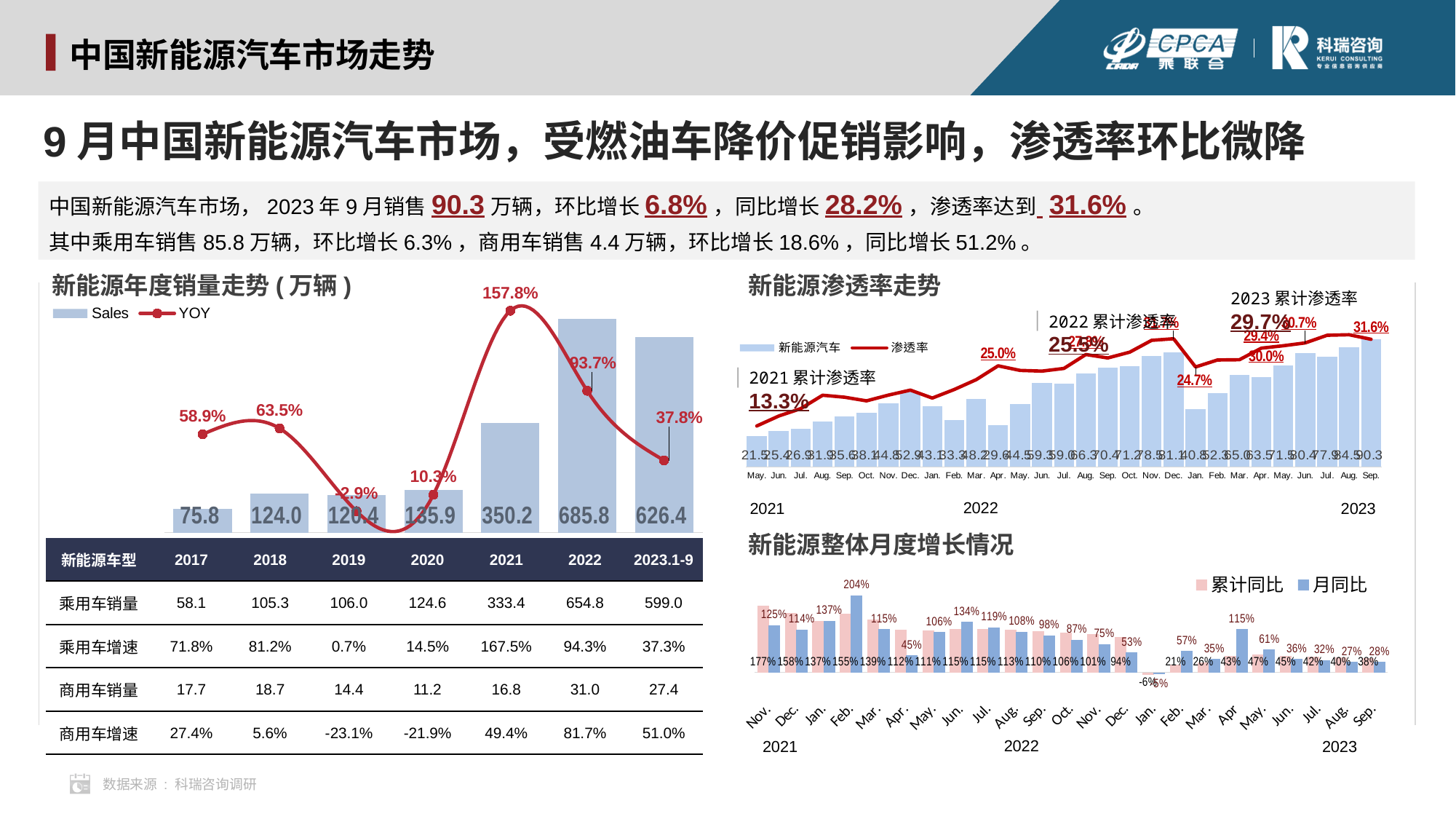

中国新能源汽车市场走势
9月中国新能源汽车市场，受燃油车降价促销影响，渗透率环比微降
中国新能源汽车市场，2023年9月销售90.3万辆，环比增长6.8%，同比增长28.2%，渗透率达到 31.6%。
其中乘用车销售85.8万辆，环比增长6.3%，商用车销售4.4万辆，环比增长18.6%，同比增长51.2%。

### Chart

| Category | Sales | YOY |
|---|---|---|
| 2017 | 75.8369 | 0.5885 |
| 2018 | 123.9933 | 0.635 |
| 2019 | 120.4021 | -0.029 |
| 2020 | 135.8585 | 0.1028 |
| 2021 | 350.2 | 1.578 |
| 2022 | 685.8117 | 0.9366 |
| 2023.1-9 | 626.3939 | 0.3782 |
新能源年度销量走势(万辆)
新能源渗透率走势
2023累计渗透率29.7%
2022累计渗透率25.5%

### Chart

| Category | 新能源汽车 | 渗透率 |
|---|---|---|
| May. | 21.548 | 0.10127267625783644 |
| Jun. | 25.3687 | 0.1258799519081193 |
| Jul. | 26.8788 | 0.14423439134984303 |
| Aug. | 31.9078 | 0.1773797684175533 |
| Sep. | 35.6473 | 0.172450859876571 |
| Oct. | 38.1188 | 0.16340356507048823 |
| Nov. | 44.8174 | 0.17773461279009958 |
| Dec. | 52.947 | 0.19005225566581643 |
| Jan. | 43.1 | 0.170309699263095 |
| Feb. | 33.3 | 0.19157343273170152 |
| Mar. | 48.2 | 0.216 |
| Apr. | 29.5542 | 0.250267803536785 |
| May. | 44.5 | 0.23878999449509258 |
| Jun. | 59.338 | 0.2371345002363832 |
| Jul. | 58.991 | 0.24375862066115772 |
| Aug. | 66.3098 | 0.27822052452132584 |
| Sep. | 70.4254 | 0.2697955235459186 |
| Oct. | 71.1715 | 0.28415372324561633 |
| Nov. | 78.4876 | 0.3133634076647624 |
| Dec. | 81.1032 | 0.317274876733207 |
| Jan. | 40.8001 | 0.24742838845676624 |
| Feb. | 52.3 | 0.26477185954873383 |
| Mar. | 65.0 | 0.26539658837305136 |
| Apr. | 63.5 | 0.294 |
| May. | 71.5 | 0.3 |
| Jun. | 80.4 | 0.307 |
| Jul. | 77.9 | 0.326 |
| Aug. | 84.5 | 0.3272 |
| Sep. | 90.3 | 0.3159 |
2021累计渗透率13.3%
2022
2021
2023
新能源整体月度增长情况
| 新能源车型 | 2017 | 2018 | 2019 | 2020 | 2021 | 2022 | 2023.1-9 |
| --- | --- | --- | --- | --- | --- | --- | --- |
| 乘用车销量 | 58.1 | 105.3 | 106.0 | 124.6 | 333.4 | 654.8 | 599.0 |
| 乘用车增速 | 71.8% | 81.2% | 0.7% | 14.5% | 167.5% | 94.3% | 37.3% |
| 商用车销量 | 17.7 | 18.7 | 14.4 | 11.2 | 16.8 | 31.0 | 27.4 |
| 商用车增速 | 27.4% | 5.6% | -23.1% | -21.9% | 49.4% | 81.7% | 51.0% |

### Chart

| Category | 累计同比 | 月同比 |
|---|---|---|
| Nov. | 1.77 | 1.25 |
| Dec. | 1.578 | 1.136 |
| Jan. | 1.3669 | 1.3669 |
| Feb. | 1.551 | 2.039 |
| Mar. | 1.3901 | 1.1486 |
| Apr. | 1.124 | 0.446 |
| May. | 1.1085 | 1.0634000000000001 |
| Jun. | 1.1489 | 1.339 |
| Jul. | 1.1543 | 1.1947 |
| Aug. | 1.1348 | 1.0781999999999998 |
| Sep. | 1.1009 | 0.9756 |
| Oct. | 1.0568 | 0.8671 |
| Nov. | 1.0089 | 0.7513 |
| Dec. | 0.9366 | 0.5318 |
| Jan. | -0.061900000000000004 | -0.0533 |
| Feb. | 0.20850000000000002 | 0.5720000000000001 |
| Mar. | 0.263 | 0.35009999999999997 |
| Apr | 0.432 | 1.1481 |
| May. | 0.47100000000000003 | 0.6071 |
| Jun. | 0.445 | 0.356 |
| Jul. | 0.421 | 0.32 |
| Aug. | 0.3959 | 0.2744 |
| Sep. | 0.3782 | 0.2819 |
2022
2021
2023
数据来源 : 科瑞咨询调研